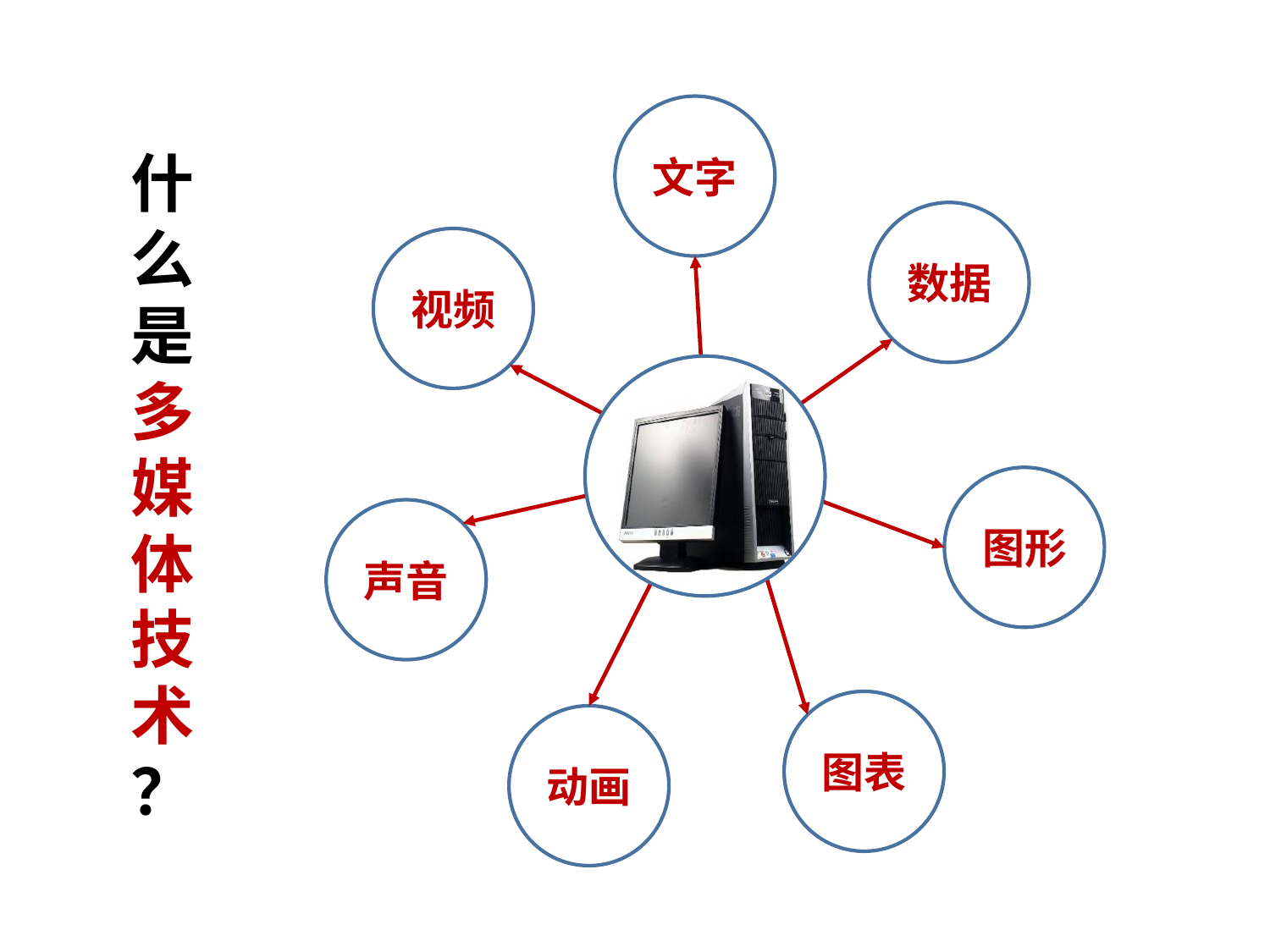

文字
什么是多媒体技术？
数据
视频

图形
声音
图表
动画